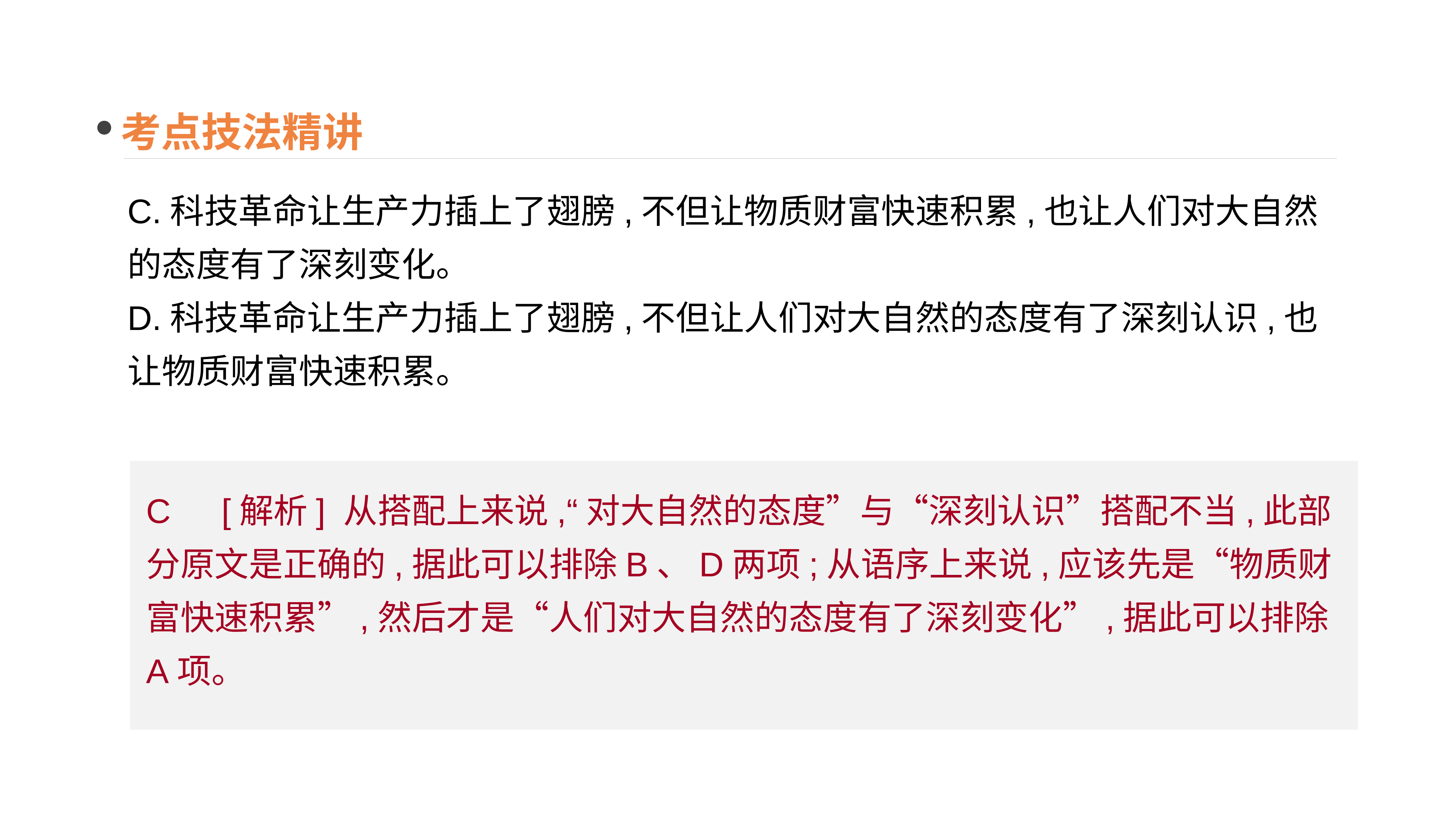

考点技法精讲

C.科技革命让生产力插上了翅膀,不但让物质财富快速积累,也让人们对大自然的态度有了深刻变化。
D.科技革命让生产力插上了翅膀,不但让人们对大自然的态度有了深刻认识,也让物质财富快速积累。

C　[解析] 从搭配上来说,“对大自然的态度”与“深刻认识”搭配不当,此部分原文是正确的,据此可以排除B、D两项;从语序上来说,应该先是“物质财富快速积累”,然后才是“人们对大自然的态度有了深刻变化”,据此可以排除A项。